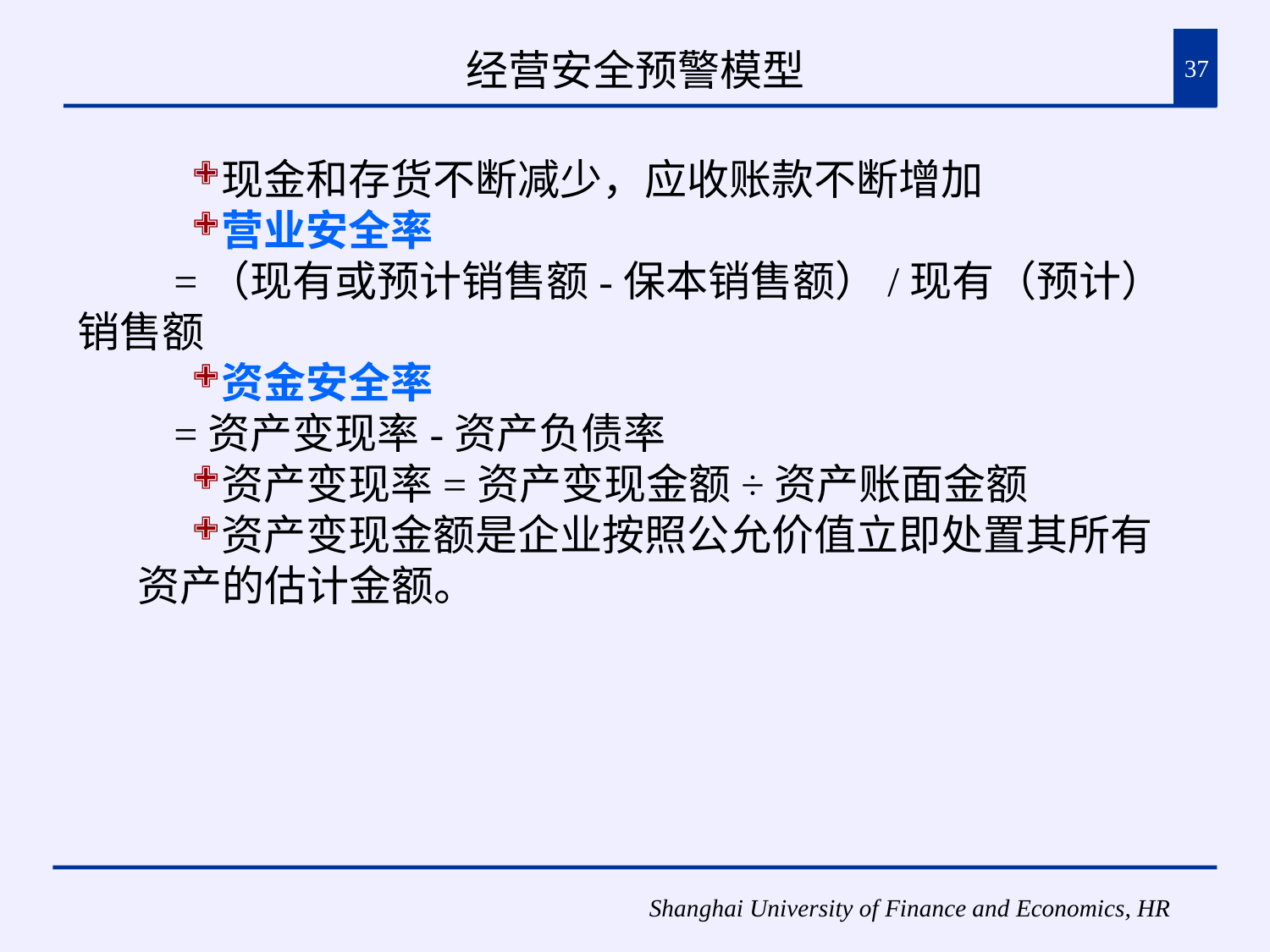

# 经营安全预警模型
37
现金和存货不断减少，应收账款不断增加
营业安全率
    =（现有或预计销售额-保本销售额）/现有（预计）销售额
资金安全率
    =资产变现率-资产负债率
资产变现率=资产变现金额÷资产账面金额
资产变现金额是企业按照公允价值立即处置其所有资产的估计金额。